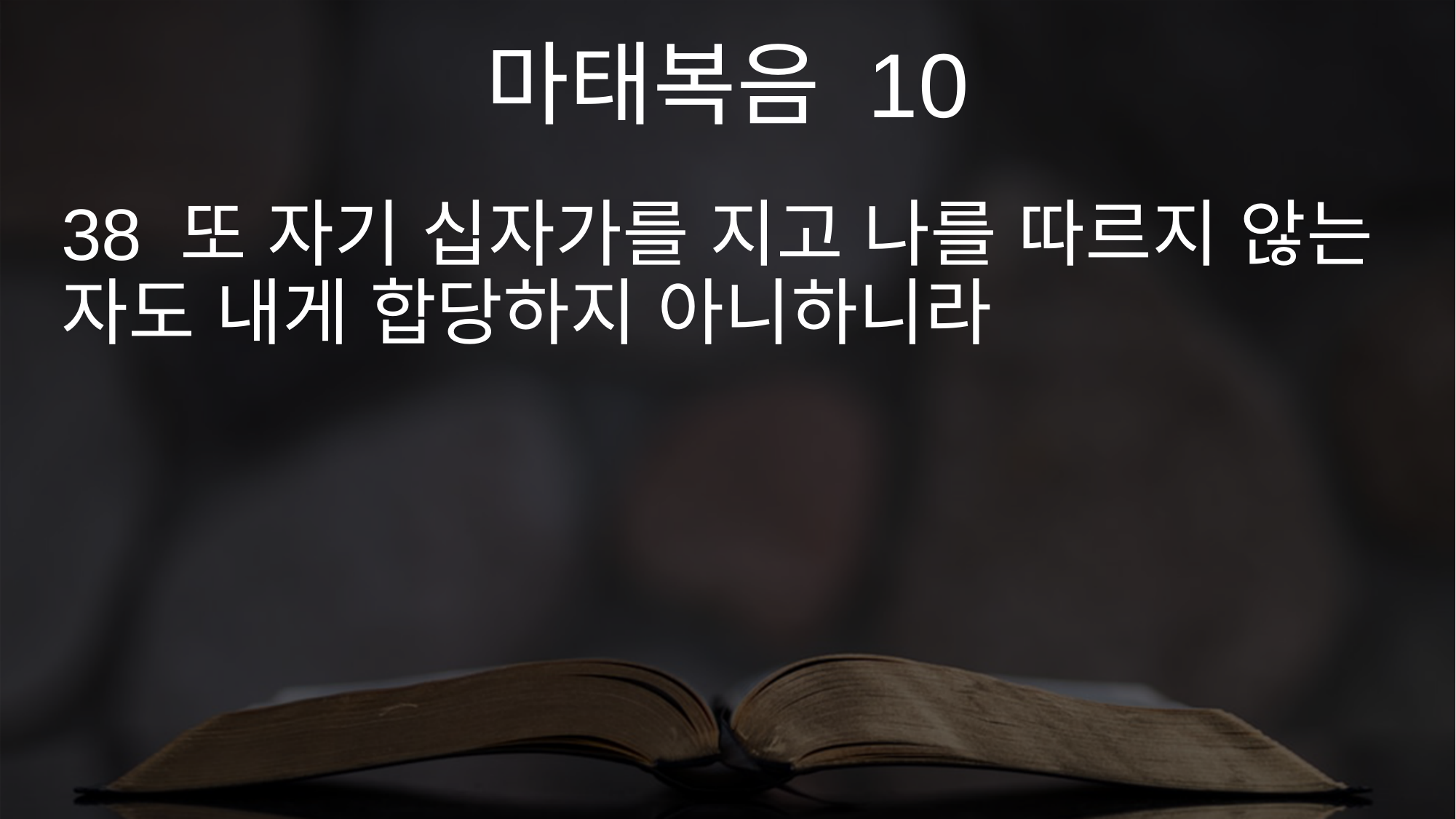

마태복음 10
38 또 자기 십자가를 지고 나를 따르지 않는 자도 내게 합당하지 아니하니라